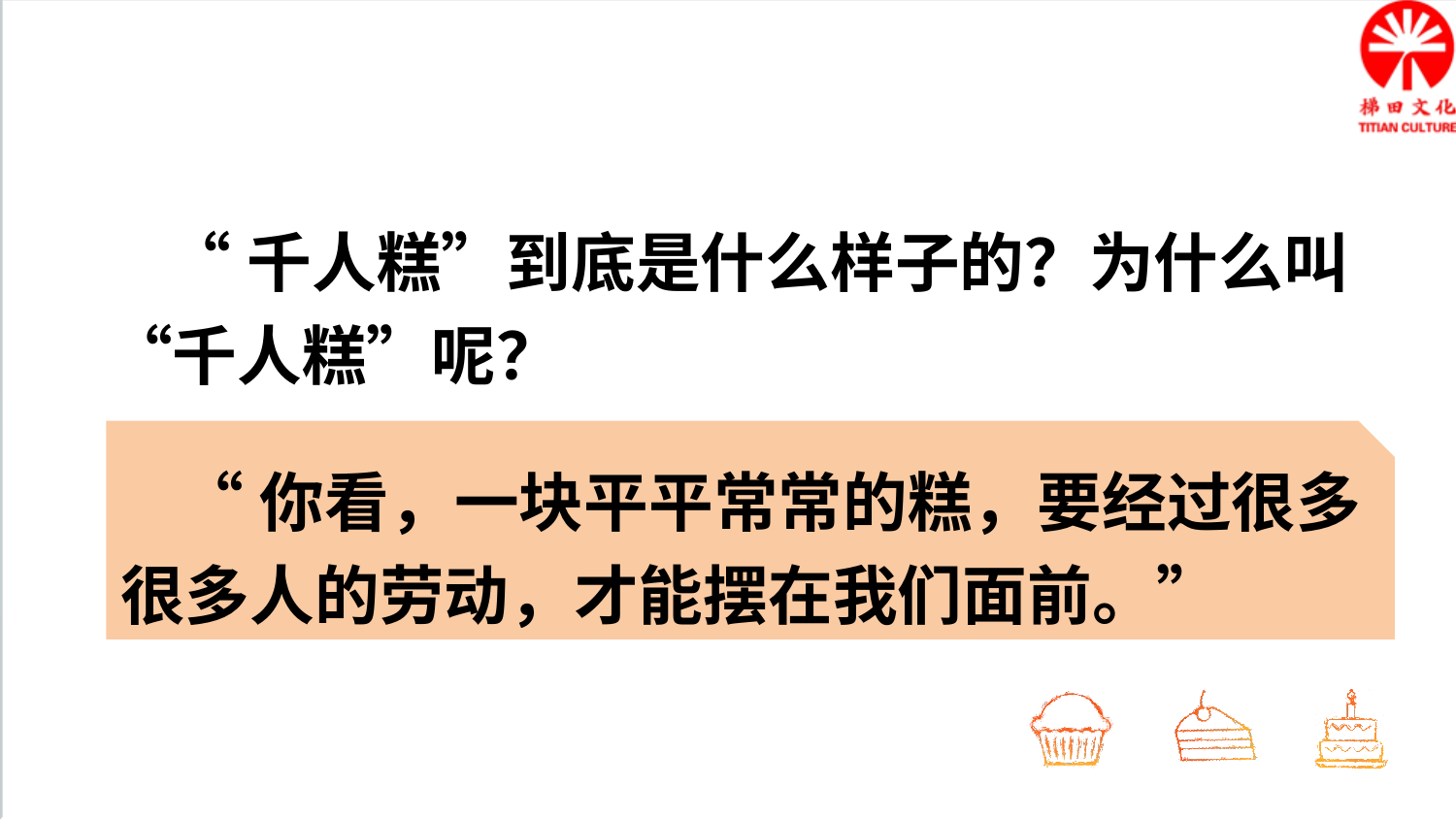

“千人糕”到底是什么样子的？为什么叫“千人糕”呢？
    “你看，一块平平常常的糕，要经过很多很多人的劳动，才能摆在我们面前。”